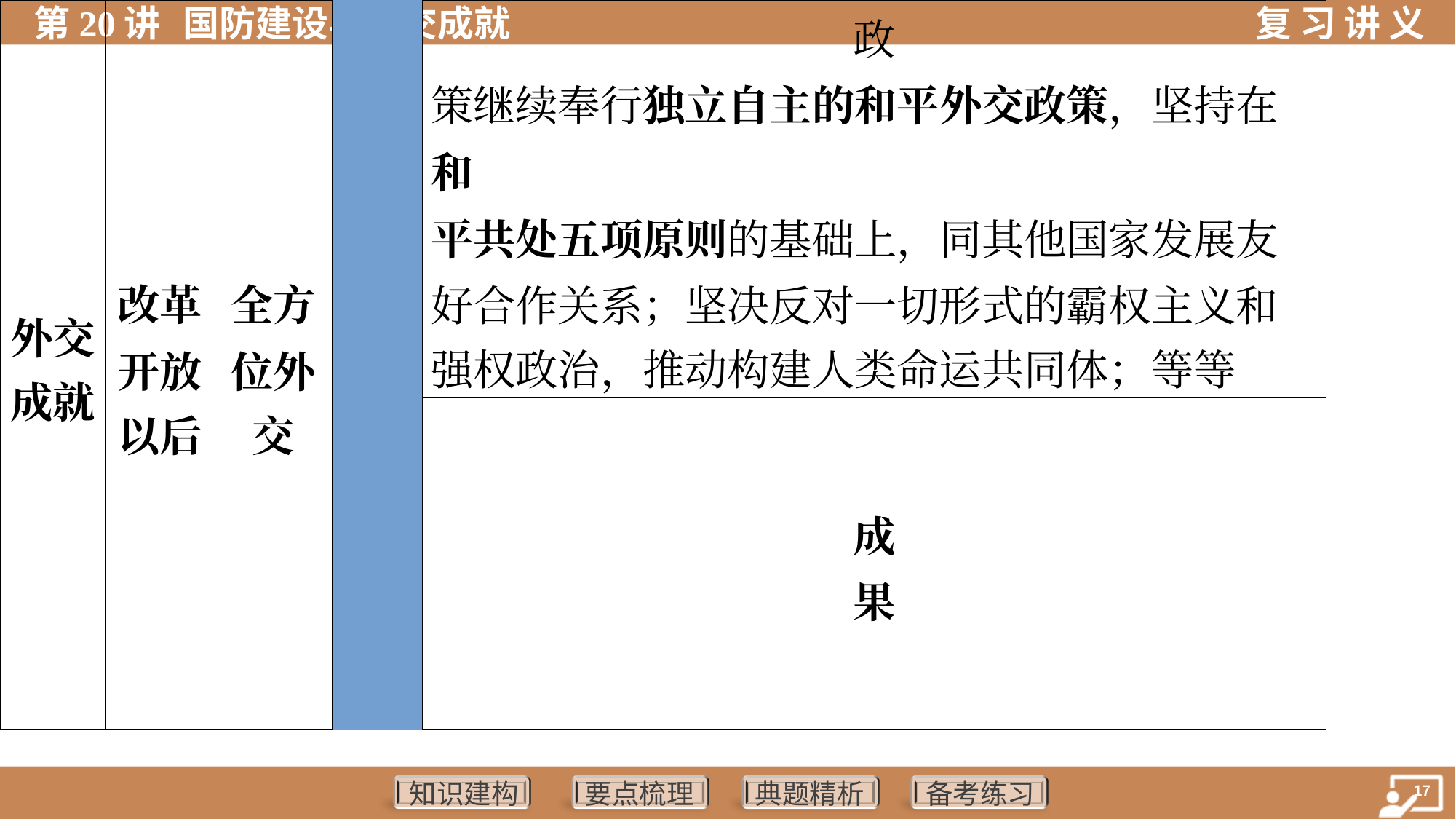

| 外交 成就 | 改革 开放 以后 | 全方 位外 交 |  | 政 策 | 继续奉行独立自主的和平外交政策，坚持在和 平共处五项原则的基础上，同其他国家发展友 好合作关系；坚决反对一切形式的霸权主义和 强权政治，推动构建人类命运共同体；等等 |
| --- | --- | --- | --- | --- | --- |
|  |  |  |  | 成 果 | （1）中国特色大国外交全面推进，形成全方 位、多层次、立体化的外交布局。（2）中国举 办“一带一路”国际合作高峰论坛、亚太经合组织领导人非正式会议等重要国际会议，加强国际合作 |